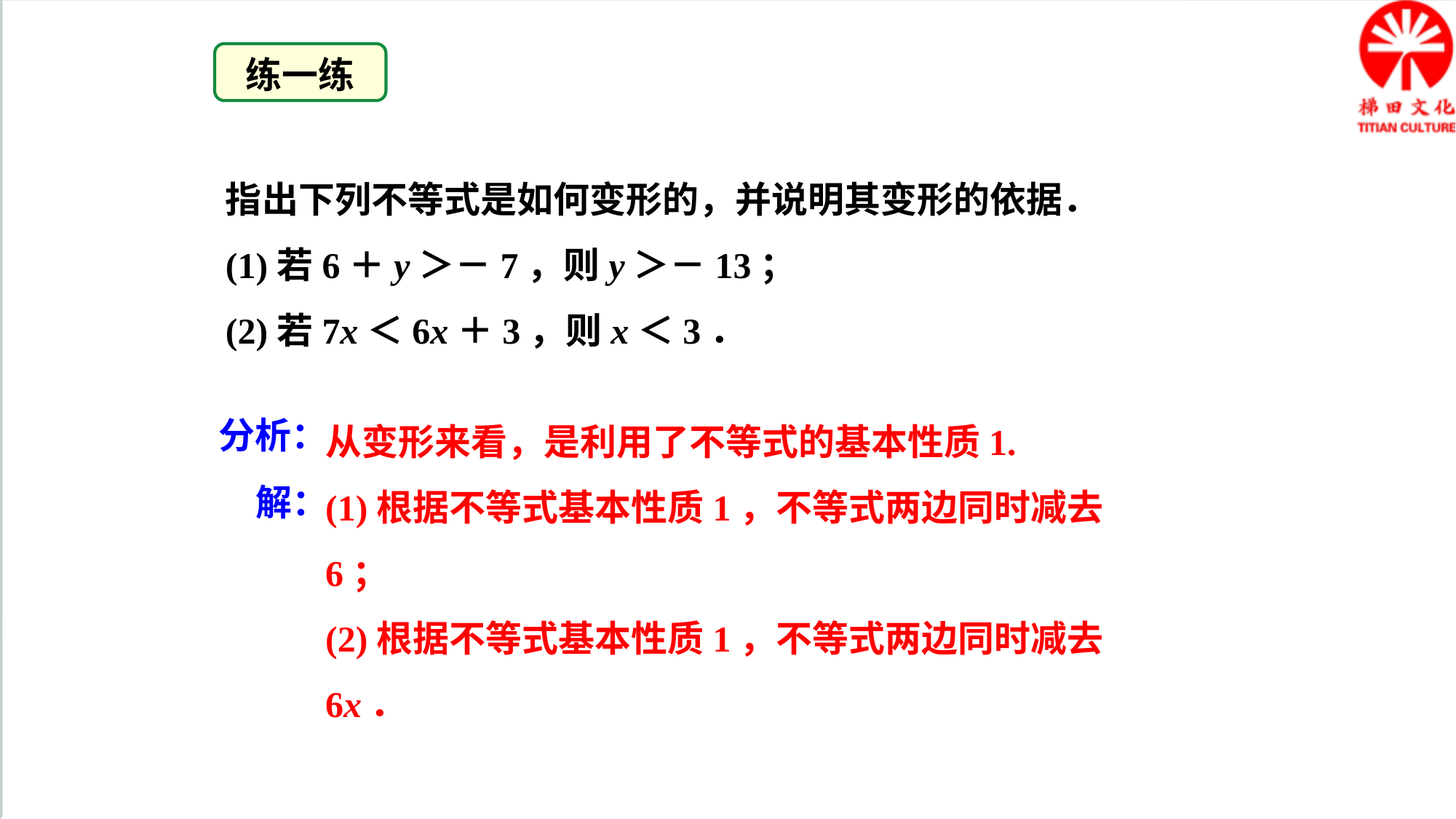

练一练
指出下列不等式是如何变形的，并说明其变形的依据．
(1)若6＋y＞－7，则y＞－13；
(2)若7x＜6x＋3，则x＜3．
从变形来看，是利用了不等式的基本性质1.
(1)根据不等式基本性质1，不等式两边同时减去6；
(2)根据不等式基本性质1，不等式两边同时减去6x．
分析：
解：